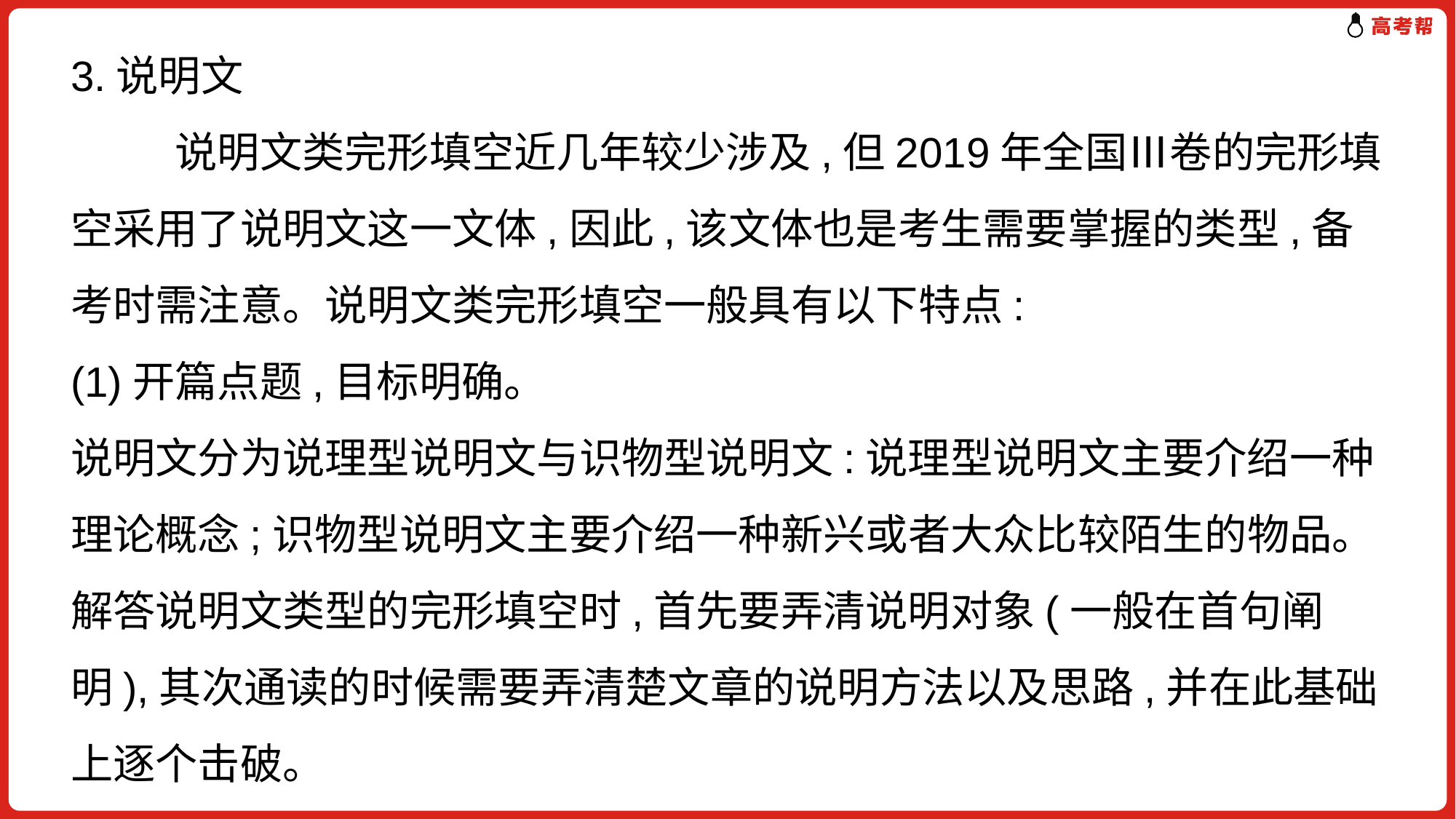

3.说明文
 　　说明文类完形填空近几年较少涉及,但2019年全国Ⅲ卷的完形填空采用了说明文这一文体,因此,该文体也是考生需要掌握的类型,备考时需注意。说明文类完形填空一般具有以下特点:
(1)开篇点题,目标明确。
说明文分为说理型说明文与识物型说明文:说理型说明文主要介绍一种理论概念;识物型说明文主要介绍一种新兴或者大众比较陌生的物品。解答说明文类型的完形填空时,首先要弄清说明对象(一般在首句阐明),其次通读的时候需要弄清楚文章的说明方法以及思路,并在此基础上逐个击破。